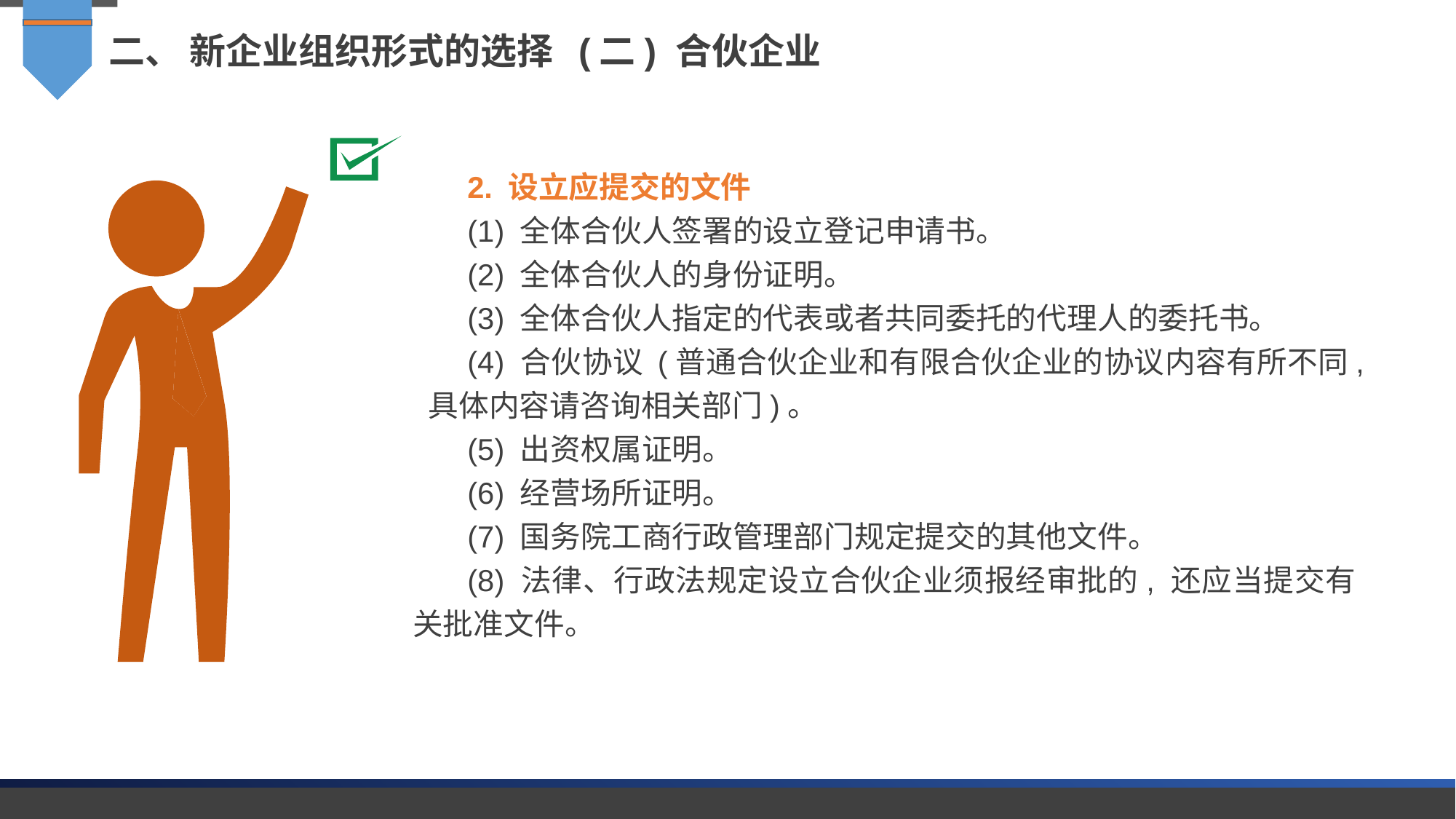

二、 新企业组织形式的选择  (二) 合伙企业

2. 设立应提交的文件
(1) 全体合伙人签署的设立登记申请书。
(2) 全体合伙人的身份证明。
(3) 全体合伙人指定的代表或者共同委托的代理人的委托书。
(4) 合伙协议 (普通合伙企业和有限合伙企业的协议内容有所不同, 具体内容请咨询相关部门)。
(5) 出资权属证明。
(6) 经营场所证明。
(7) 国务院工商行政管理部门规定提交的其他文件。
(8) 法律、行政法规定设立合伙企业须报经审批的, 还应当提交有关批准文件。